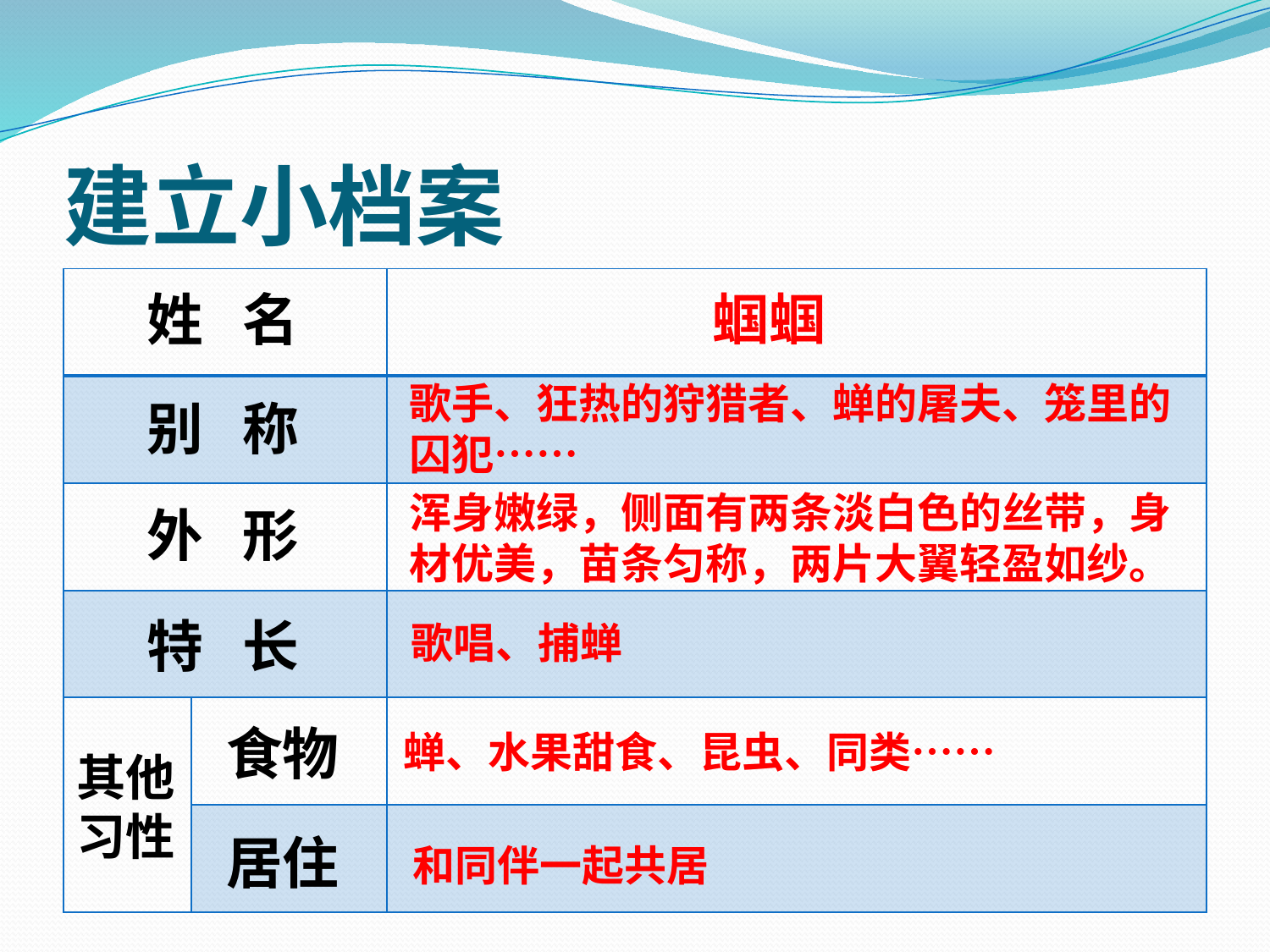

# 建立小档案
|  |  |  |
| --- | --- | --- |
|  |  |  |
|  |  |  |
|  |  |  |
|  |  |  |
|  |  |  |
姓   名
蝈蝈
歌手、狂热的狩猎者、蝉的屠夫、笼里的囚犯……
别   称
浑身嫩绿，侧面有两条淡白色的丝带，身材优美，苗条匀称，两片大翼轻盈如纱。
外   形
特   长
歌唱、捕蝉
食物
蝉、水果甜食、昆虫、同类……
其他
习性
居住
和同伴一起共居